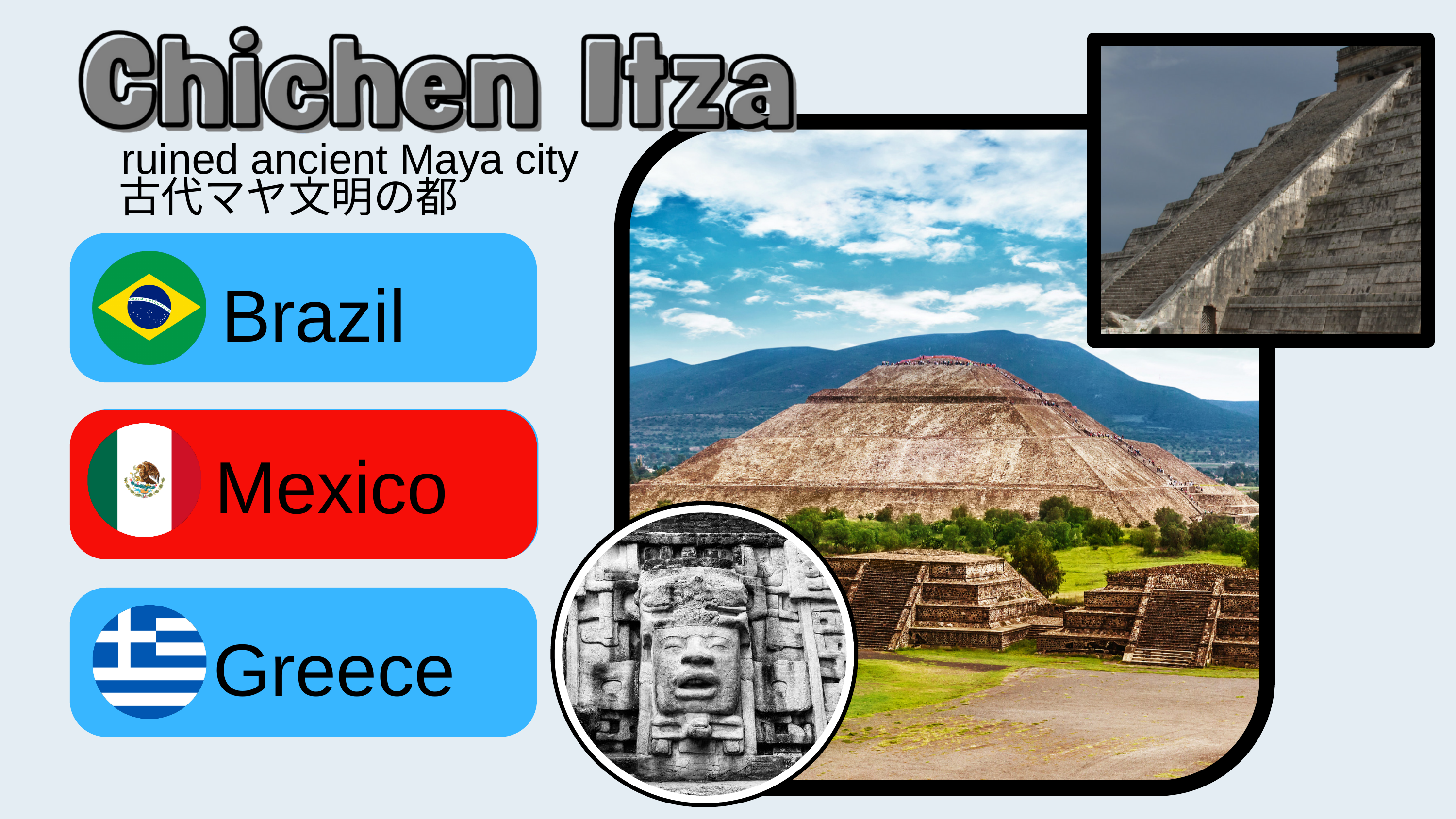

ruined ancient Maya city
古代マヤ文明の都市

 Brazil

      Mexico

   Mexico

   Greece